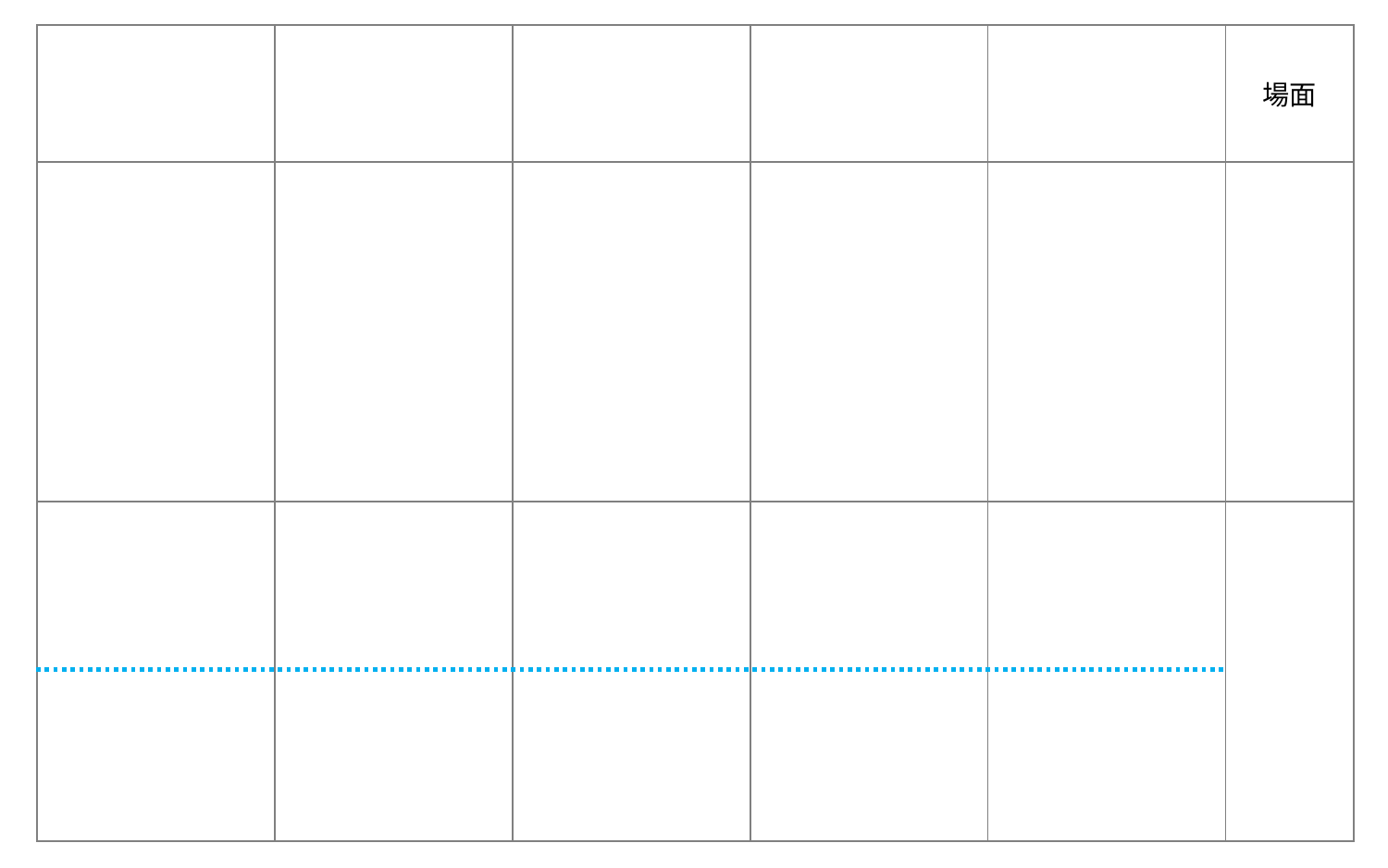

|  |  |  |  |  | 場面 |
| --- | --- | --- | --- | --- | --- |
|  |  |  |  |  |  |
|  |  |  |  |  |  |